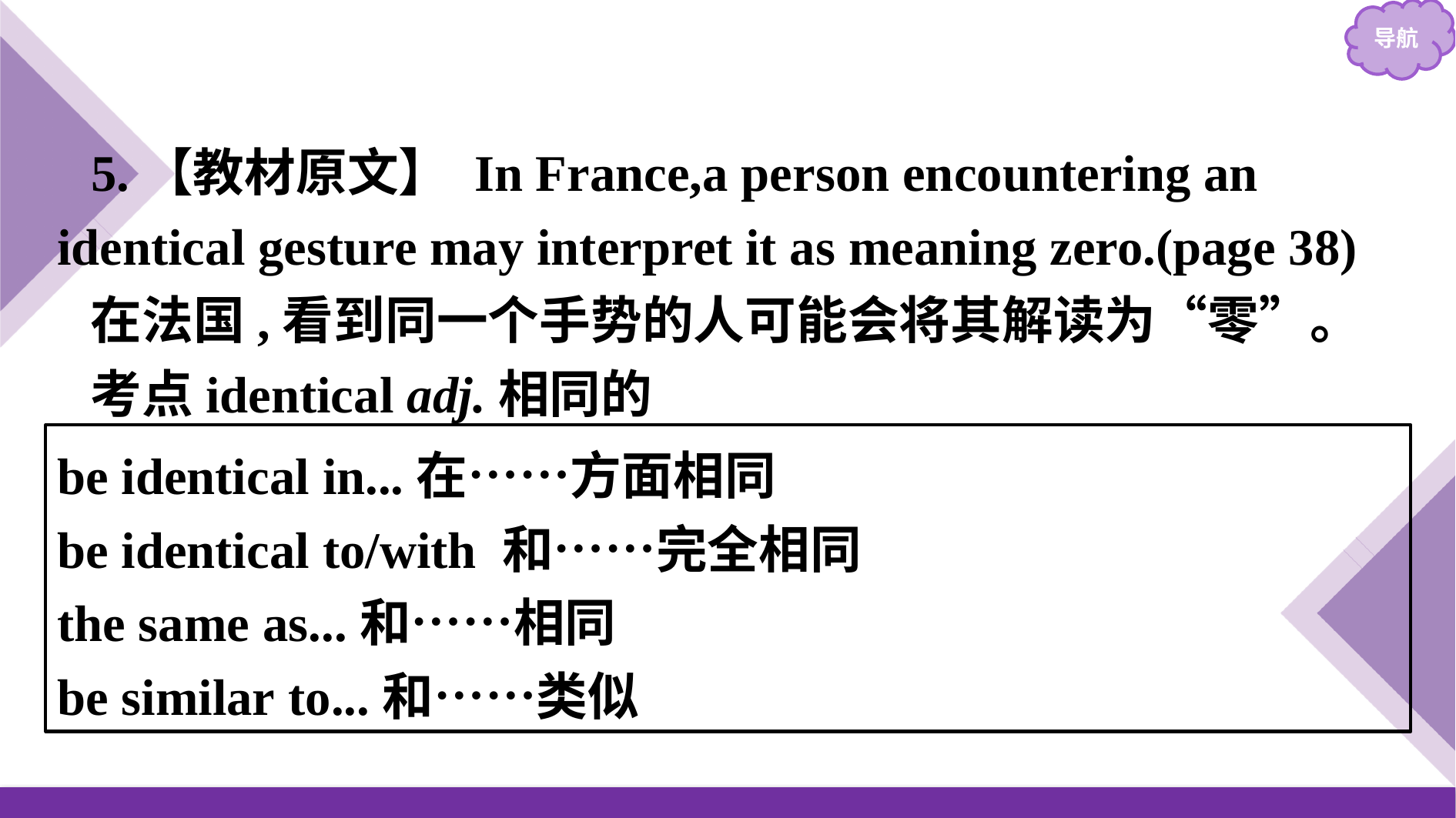

5.【教材原文】 In France,a person encountering an identical gesture may interpret it as meaning zero.(page 38)
在法国,看到同一个手势的人可能会将其解读为“零”。
考点identical adj.相同的
be identical in...在……方面相同
be identical to/with 和……完全相同
the same as...和……相同
be similar to...和……类似